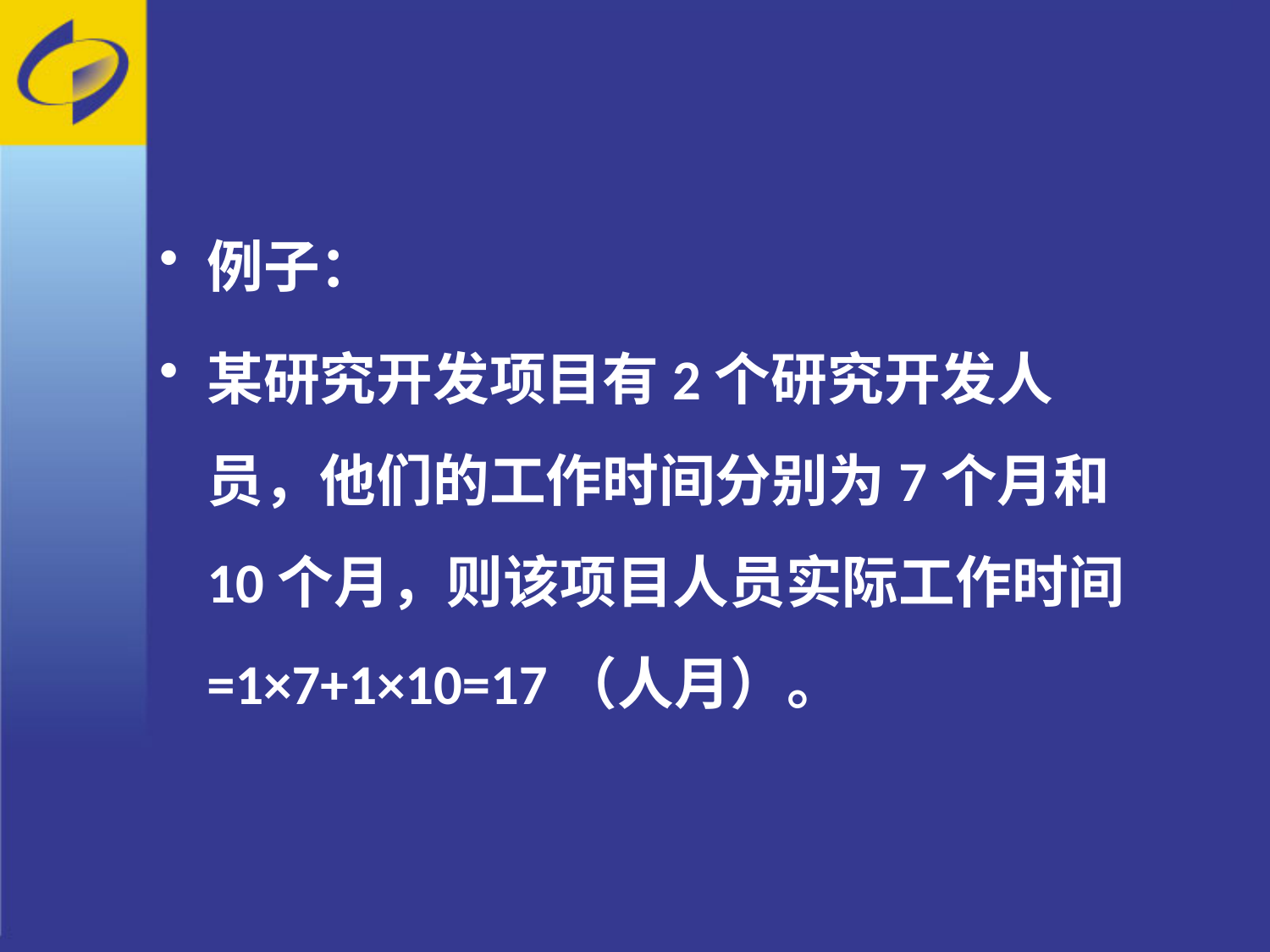

例子：
某研究开发项目有2个研究开发人员，他们的工作时间分别为7个月和10个月，则该项目人员实际工作时间=1×7+1×10=17（人月）。